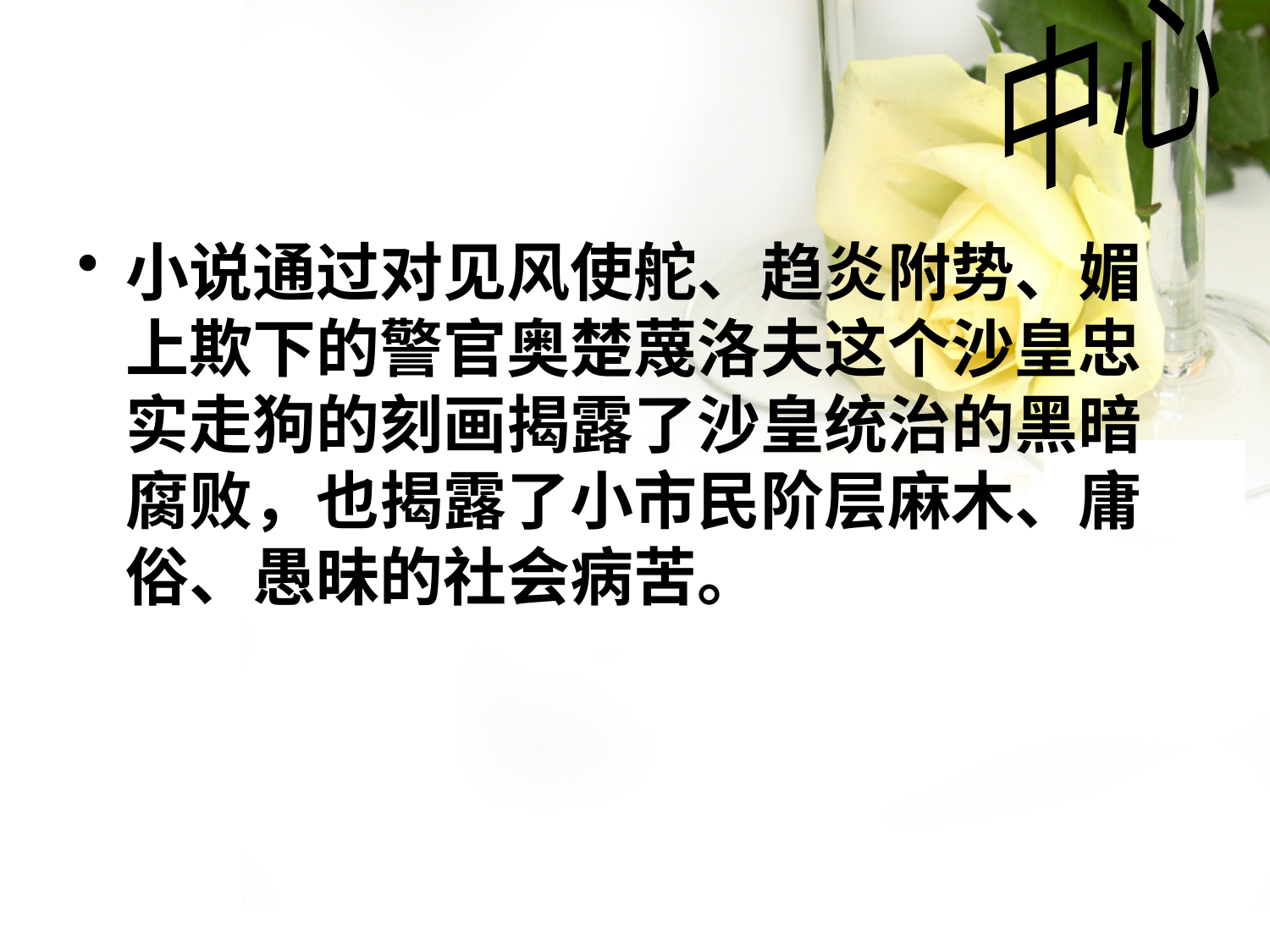

中心
小说通过对见风使舵、趋炎附势、媚上欺下的警官奥楚蔑洛夫这个沙皇忠实走狗的刻画揭露了沙皇统治的黑暗腐败，也揭露了小市民阶层麻木、庸俗、愚昧的社会病苦。